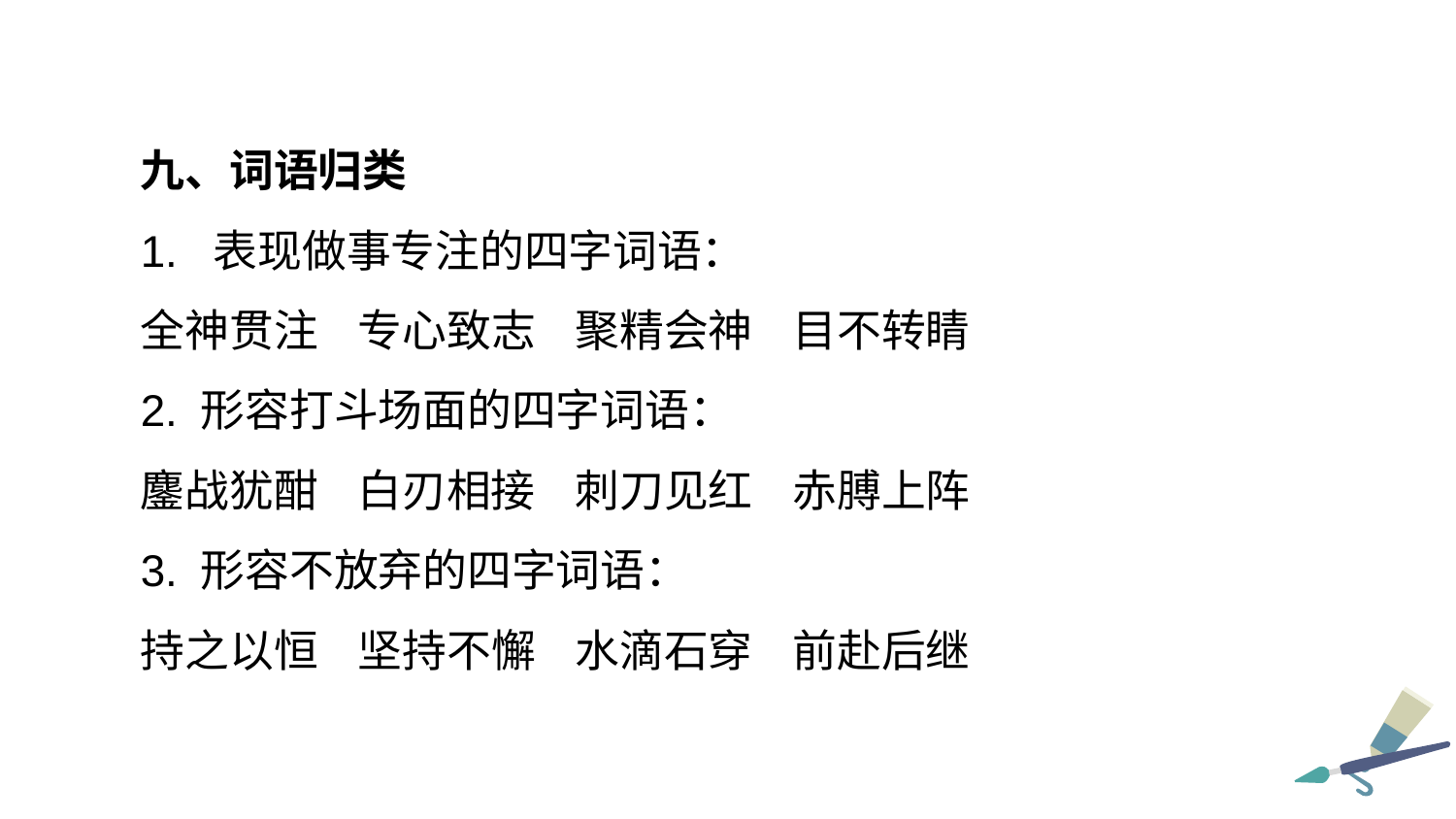

九、词语归类
表现做事专注的四字词语：
全神贯注    专心致志    聚精会神    目不转睛
2. 形容打斗场面的四字词语：
鏖战犹酣    白刃相接    刺刀见红    赤膊上阵
3. 形容不放弃的四字词语：
持之以恒    坚持不懈    水滴石穿    前赴后继